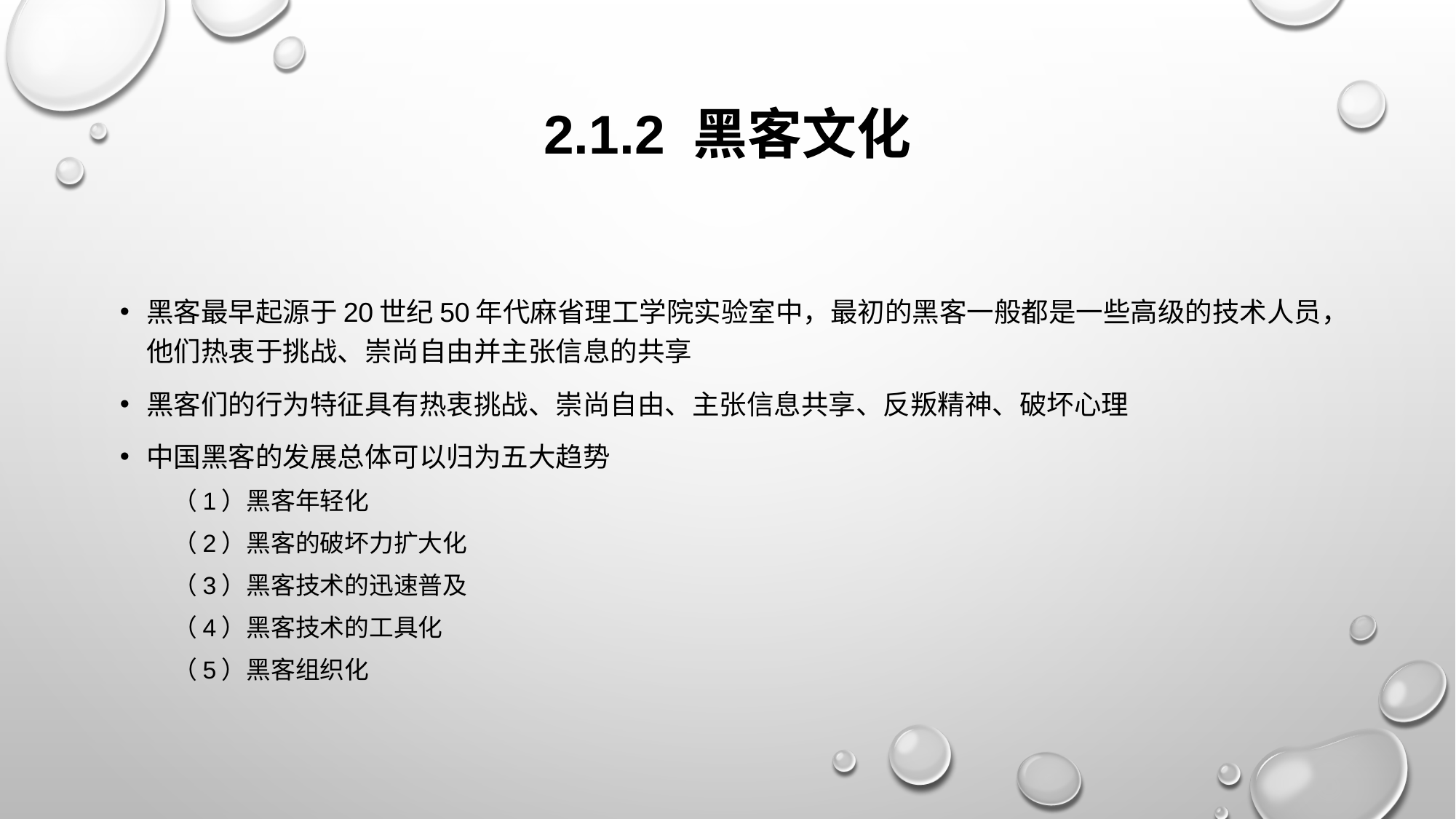

# 2.1.2 黑客文化
黑客最早起源于20世纪50年代麻省理工学院实验室中，最初的黑客一般都是一些高级的技术人员，他们热衷于挑战、崇尚自由并主张信息的共享
黑客们的行为特征具有热衷挑战、崇尚自由、主张信息共享、反叛精神、破坏心理
中国黑客的发展总体可以归为五大趋势
（1）黑客年轻化
（2）黑客的破坏力扩大化
（3）黑客技术的迅速普及
（4）黑客技术的工具化
（5）黑客组织化